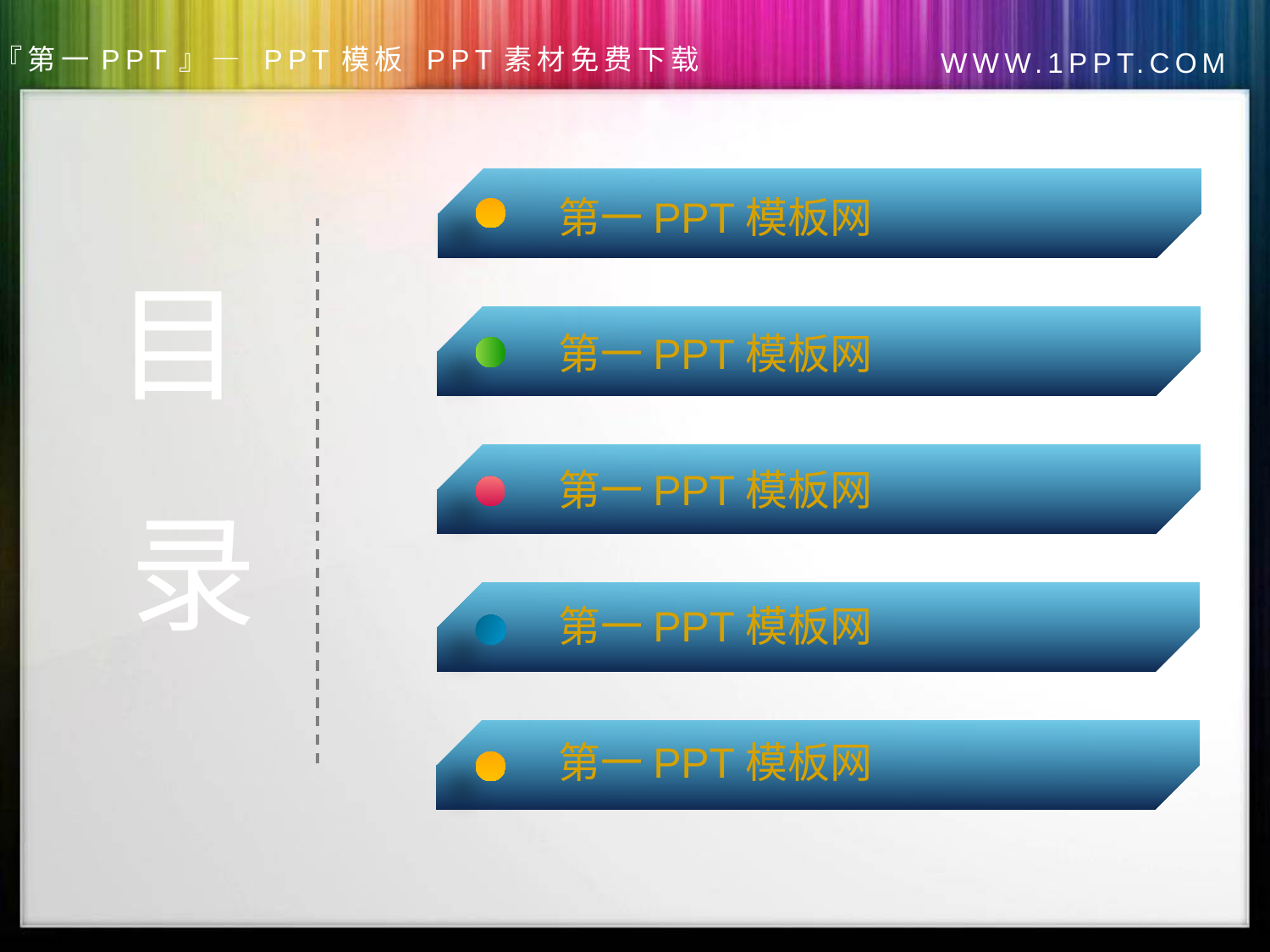

第一PPT模板网

目

录

第一PPT模板网

第一PPT模板网

第一PPT模板网

第一PPT模板网